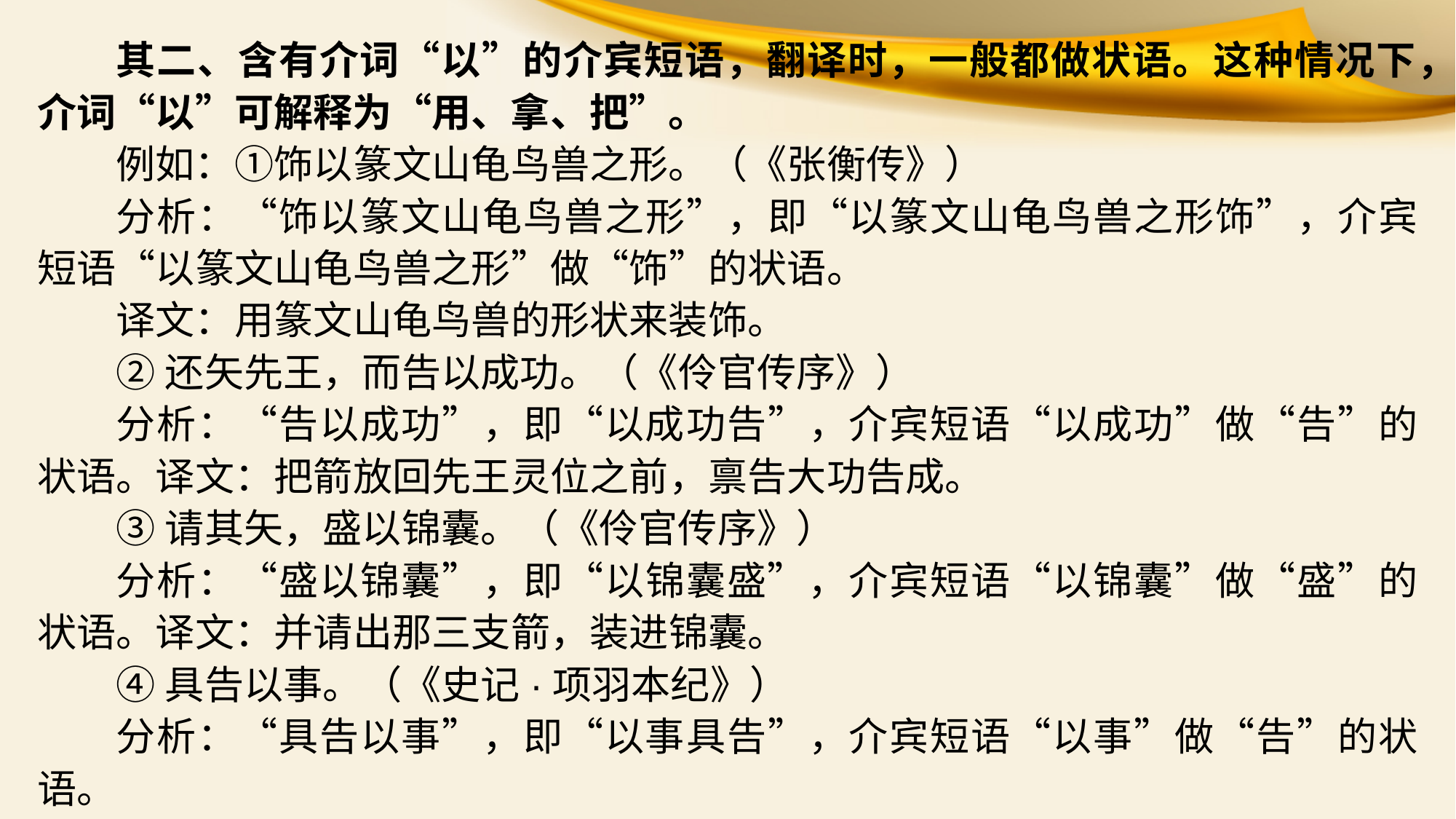

其二、含有介词“以”的介宾短语，翻译时，一般都做状语。这种情况下，介词“以”可解释为“用、拿、把”。
例如：①饰以篆文山龟鸟兽之形。（《张衡传》）
分析：“饰以篆文山龟鸟兽之形”，即“以篆文山龟鸟兽之形饰”，介宾短语“以篆文山龟鸟兽之形”做“饰”的状语。
译文：用篆文山龟鸟兽的形状来装饰。
②还矢先王，而告以成功。（《伶官传序》）
分析：“告以成功”，即“以成功告”，介宾短语“以成功”做“告”的状语。译文：把箭放回先王灵位之前，禀告大功告成。
③请其矢，盛以锦囊。（《伶官传序》）
分析：“盛以锦囊”，即“以锦囊盛”，介宾短语“以锦囊”做“盛”的状语。译文：并请出那三支箭，装进锦囊。
④具告以事。（《史记·项羽本纪》）
分析：“具告以事”，即“以事具告”，介宾短语“以事”做“告”的状语。
译文：把事情详细地告诉了他。